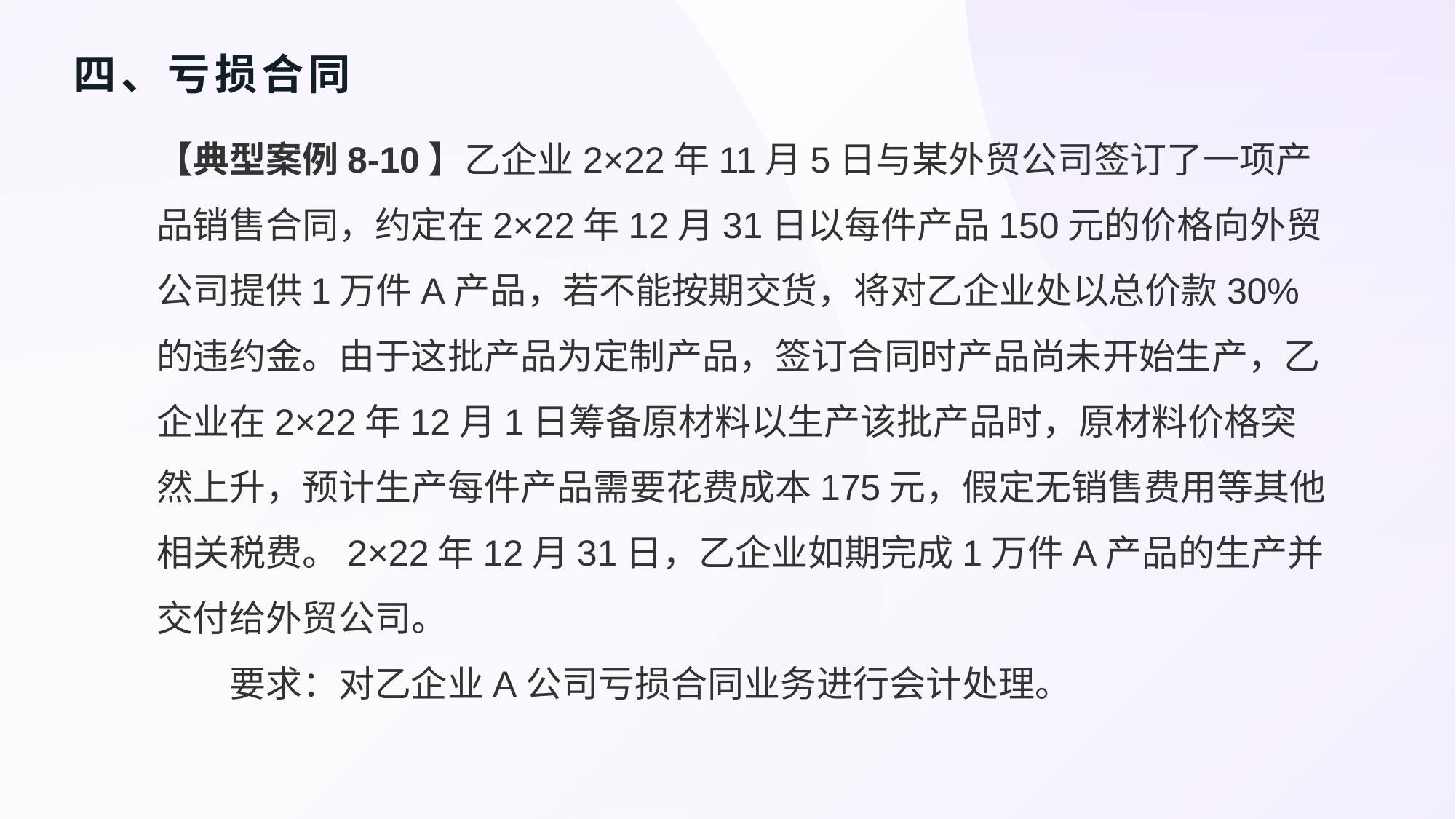

# 四、亏损合同
【典型案例8-10】乙企业2×22年11月5日与某外贸公司签订了一项产品销售合同，约定在2×22年12月31日以每件产品150元的价格向外贸公司提供1万件A产品，若不能按期交货，将对乙企业处以总价款30%的违约金。由于这批产品为定制产品，签订合同时产品尚未开始生产，乙企业在2×22年12月1日筹备原材料以生产该批产品时，原材料价格突然上升，预计生产每件产品需要花费成本175元，假定无销售费用等其他相关税费。2×22年12月31日，乙企业如期完成1万件A产品的生产并交付给外贸公司。
要求：对乙企业A公司亏损合同业务进行会计处理。